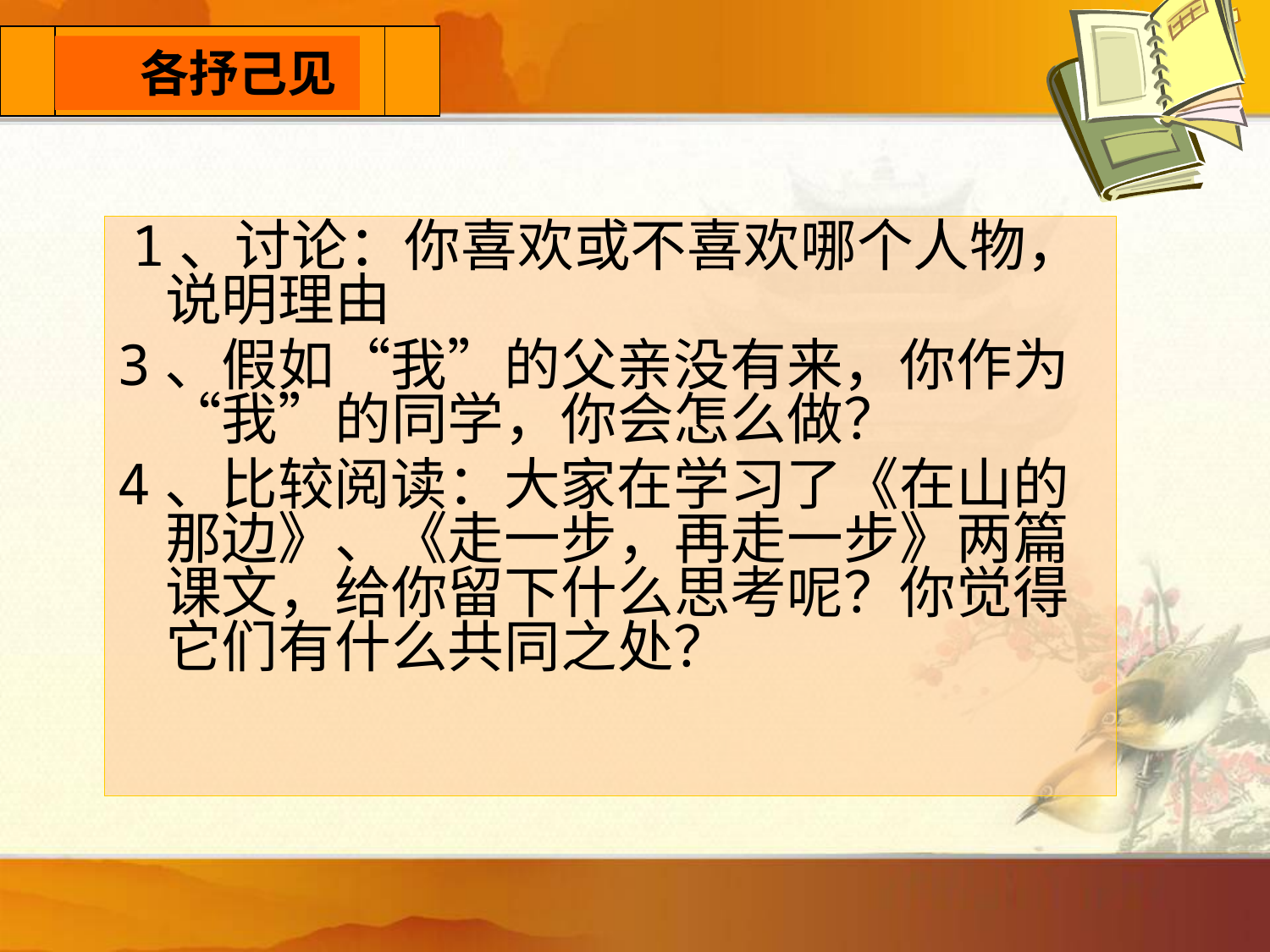

预习检查
 　小故事
 　各抒己见
 1、讨论：你喜欢或不喜欢哪个人物，说明理由
3、假如“我”的父亲没有来，你作为“我”的同学，你会怎么做？
4、比较阅读：大家在学习了《在山的那边》、《走一步，再走一步》两篇课文，给你留下什么思考呢？你觉得它们有什么共同之处？